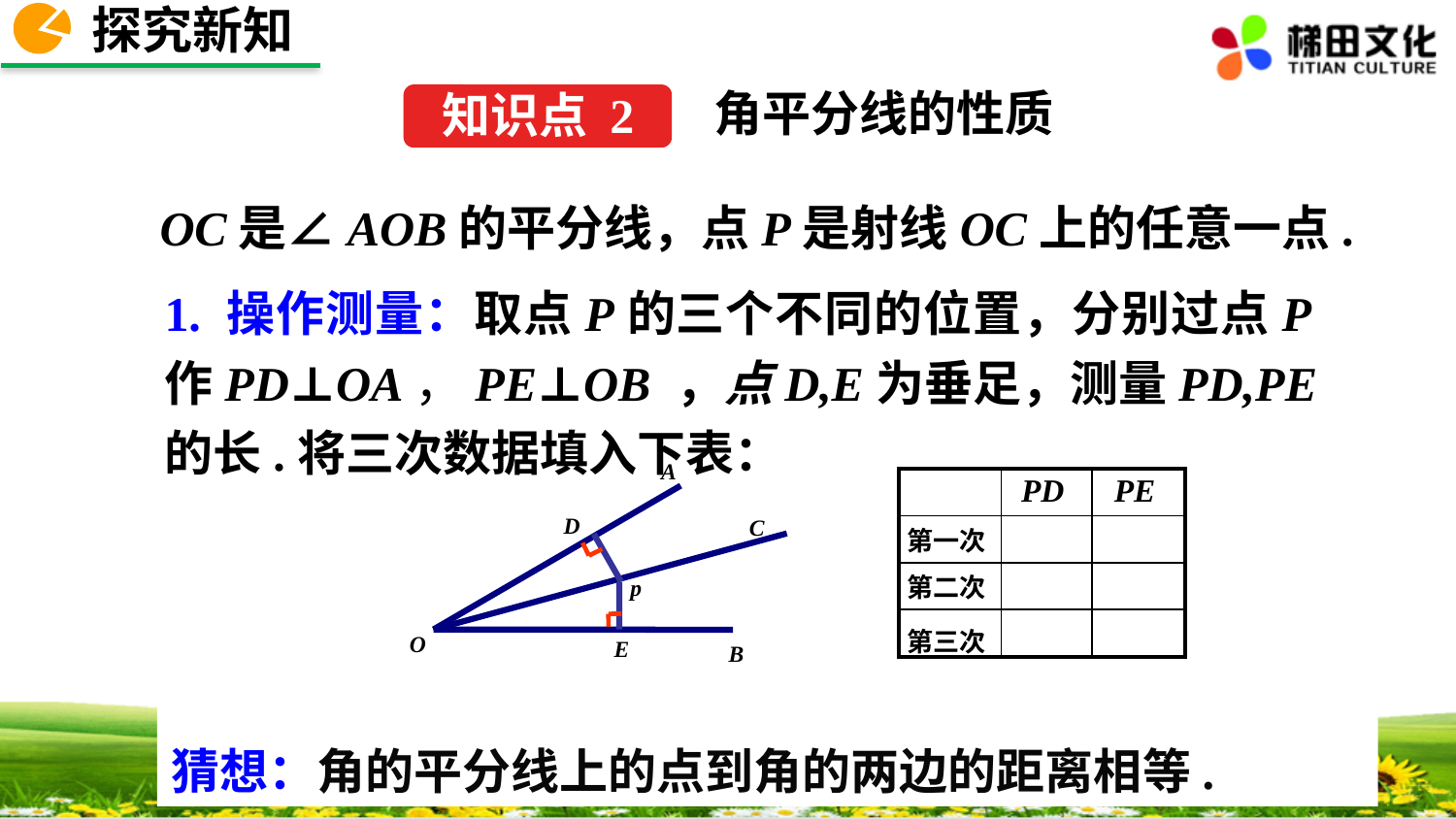

探究新知

角平分线的性质

知识点 2
   OC是∠AOB的平分线，点P是射线OC上的任意一点.
1. 操作测量：取点P的三个不同的位置，分别过点P作PD⊥OA，PE⊥OB ，点D,E为垂足，测量PD,PE的长.将三次数据填入下表：
A
|  | PD | PE |
| --- | --- | --- |
| 第一次 |  |  |
| 第二次 |  |  |
| 第三次 |  |  |

D

p

E
C

O

B
2.  观察测量结果，猜想线段PD与PE的大小关系，写出结果：__________
猜想：角的平分线上的点到角的两边的距离相等.
PD=PE